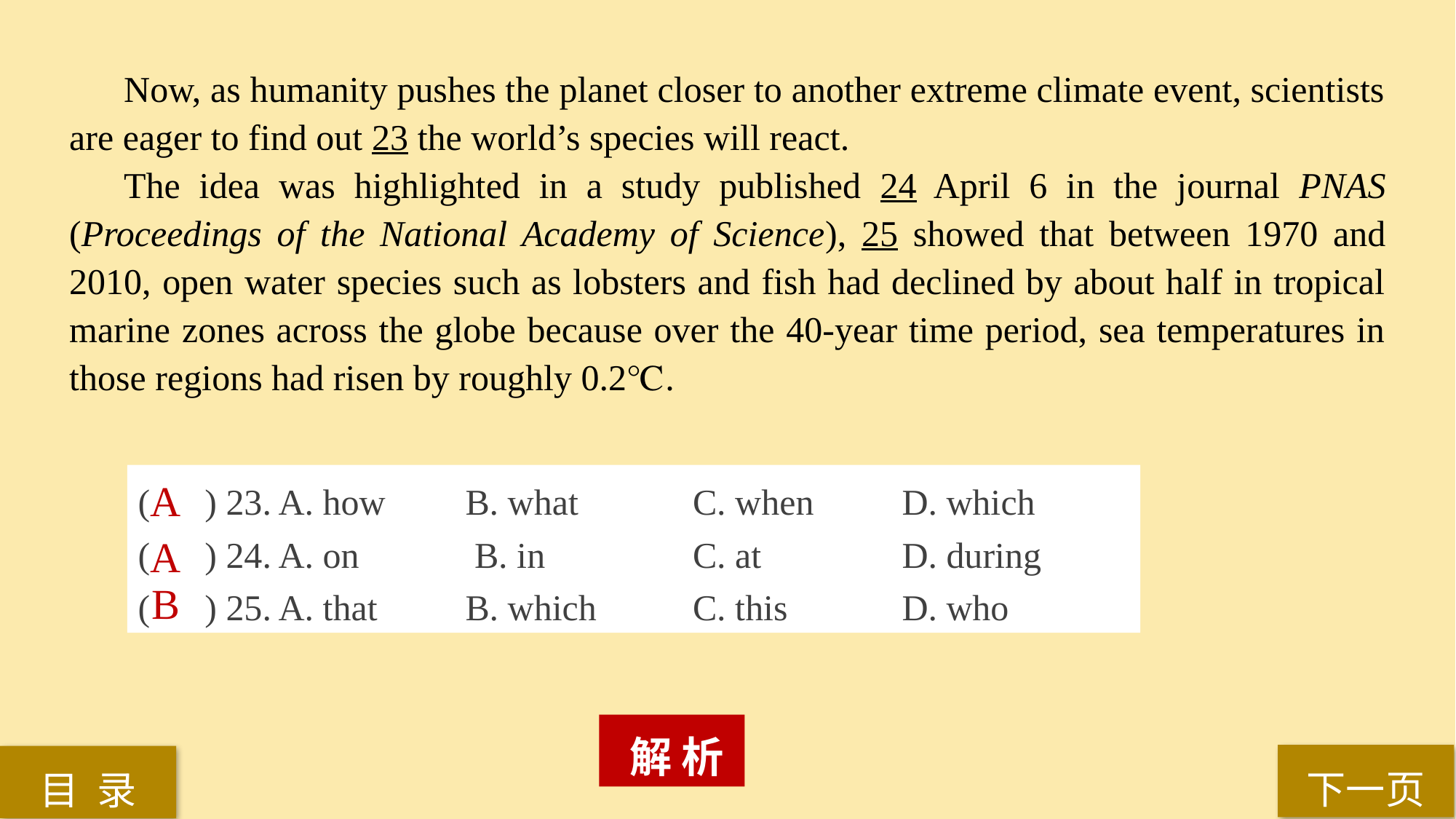

Now, as humanity pushes the planet closer to another extreme climate event, scientists are eager to find out 23 the world’s species will react.
The idea was highlighted in a study published 24 April 6 in the journal PNAS (Proceedings of the National Academy of Science), 25 showed that between 1970 and 2010, open water species such as lobsters and fish had declined by about half in tropical marine zones across the globe because over the 40-year time period, sea temperatures in those regions had risen by roughly 0.2℃.
(      ) 23. A. how 	B. what 	 C. when 	D. which
(      ) 24. A. on	 B. in		 C. at 		D. during
(      ) 25. A. that 	B. which 	 C. this 	D. who
A
A
B
 解 析